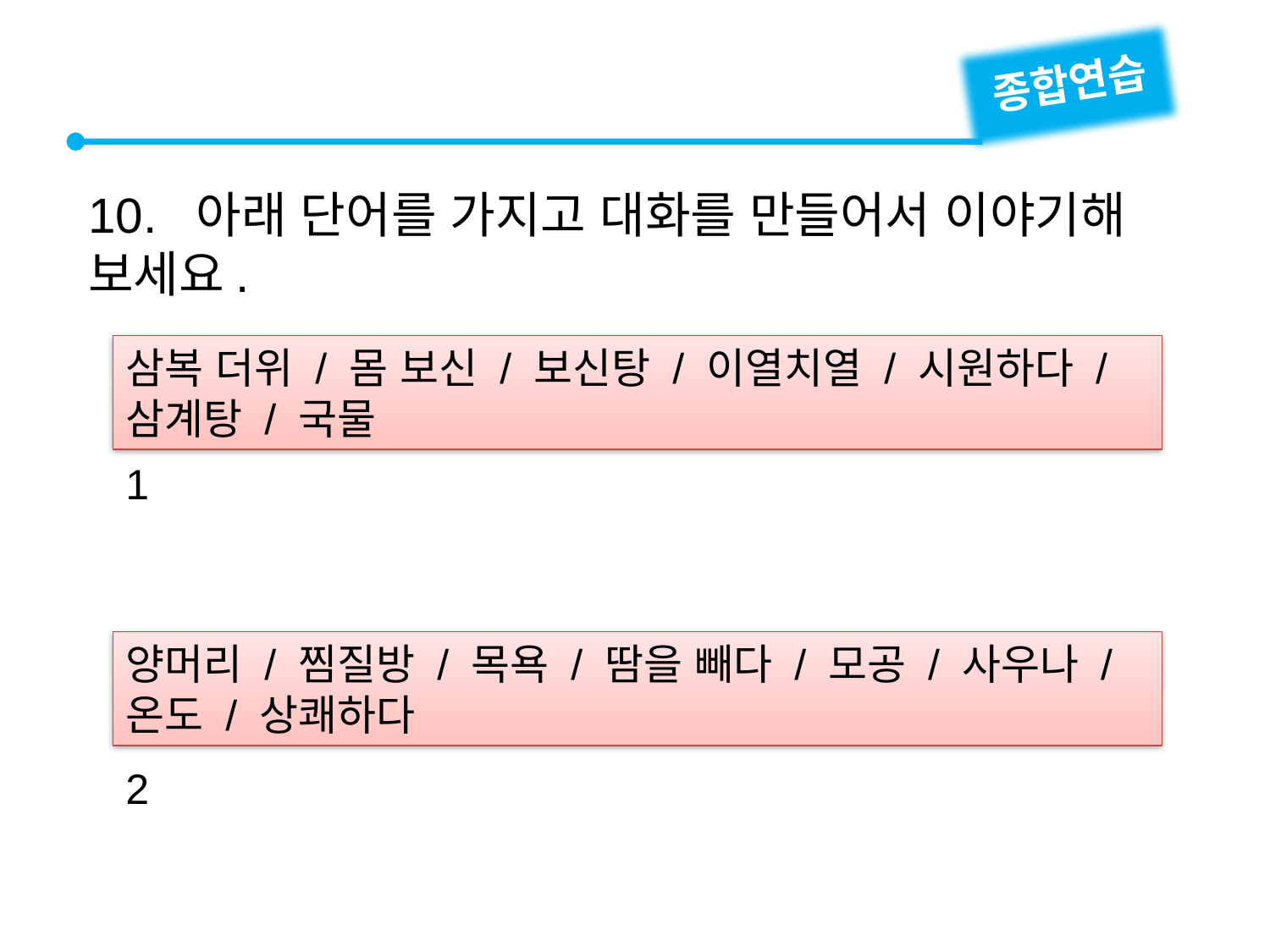

종합연습
10.  아래 단어를 가지고 대화를 만들어서 이야기해 보세요.
삼복 더위 / 몸 보신 / 보신탕 / 이열치열 / 시원하다 / 삼계탕 / 국물
1

2
양머리 / 찜질방 / 목욕 / 땀을 빼다 / 모공 / 사우나 / 온도 / 상쾌하다